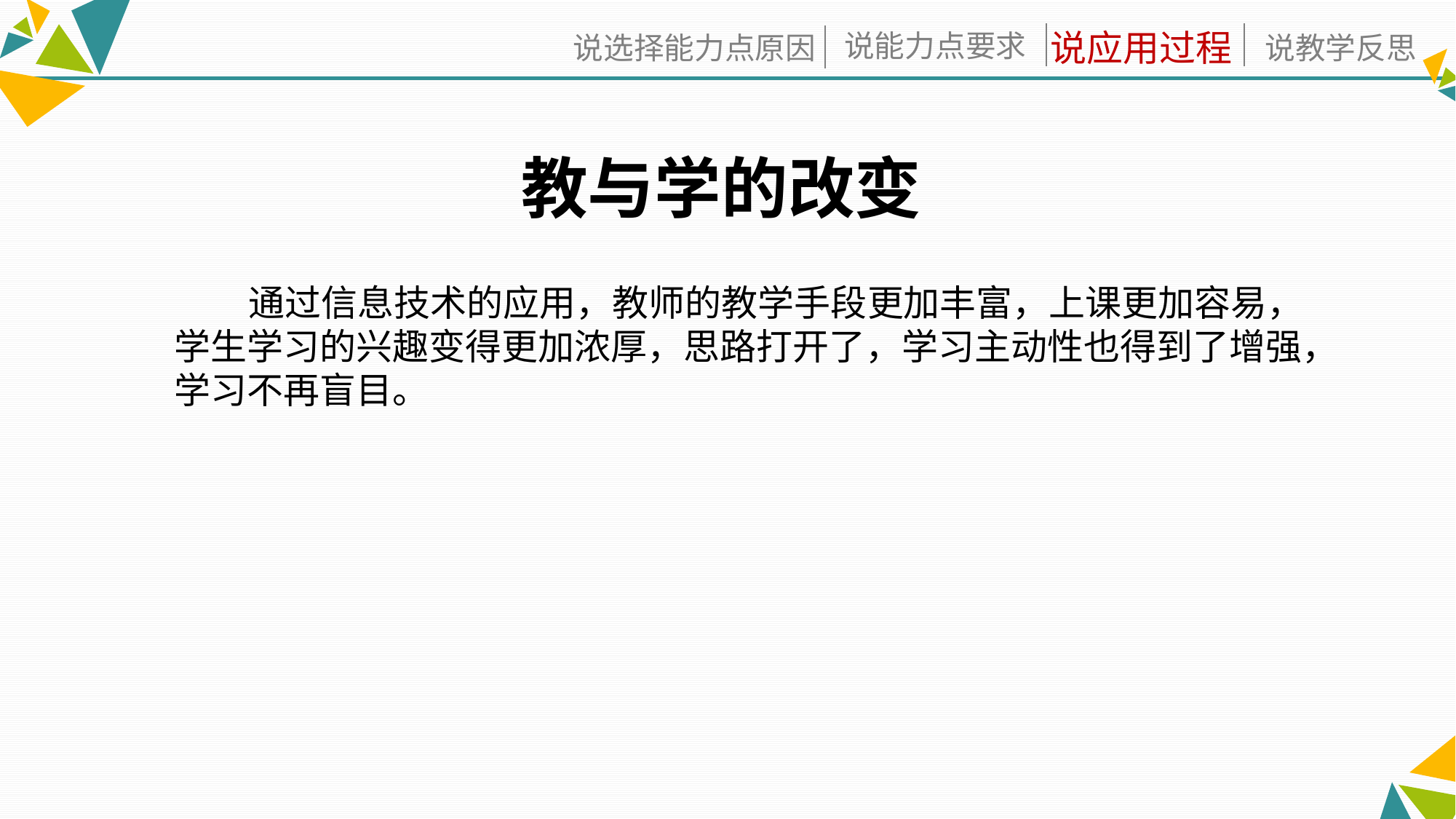

教与学的改变
        通过信息技术的应用，教师的教学手段更加丰富，上课更加容易，学生学习的兴趣变得更加浓厚，思路打开了，学习主动性也得到了增强，学习不再盲目。